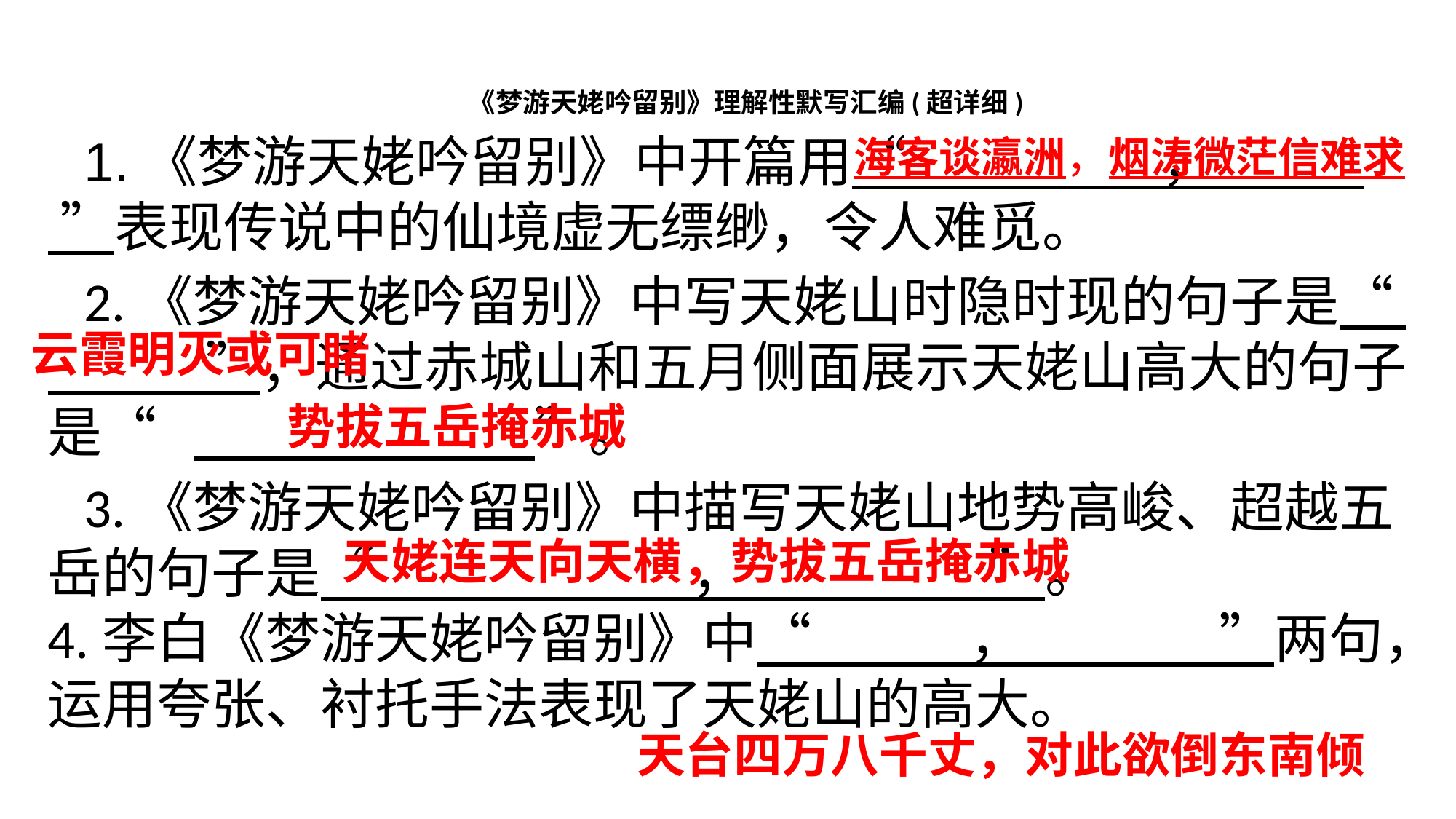

《梦游天姥吟留别》理解性默写汇编(超详细)
1.《梦游天姥吟留别》中开篇用“                     ，              ”表现传说中的仙境虚无缥缈，令人难觅。
2.《梦游天姥吟留别》中写天姥山时隐时现的句子是“               ”，通过赤城山和五月侧面展示天姥山高大的句子是“                               ”。
3.《梦游天姥吟留别》中描写天姥山地势高峻、超越五岳的句子是“                          ，                    ”。
4.李白《梦游天姥吟留别》中“             ，                ”两句，运用夸张、衬托手法表现了天姥山的高大。

海客谈瀛洲，烟涛微茫信难求
云霞明灭或可睹
势拔五岳掩赤城
天姥连天向天横，势拔五岳掩赤城
天台四万八千丈，对此欲倒东南倾